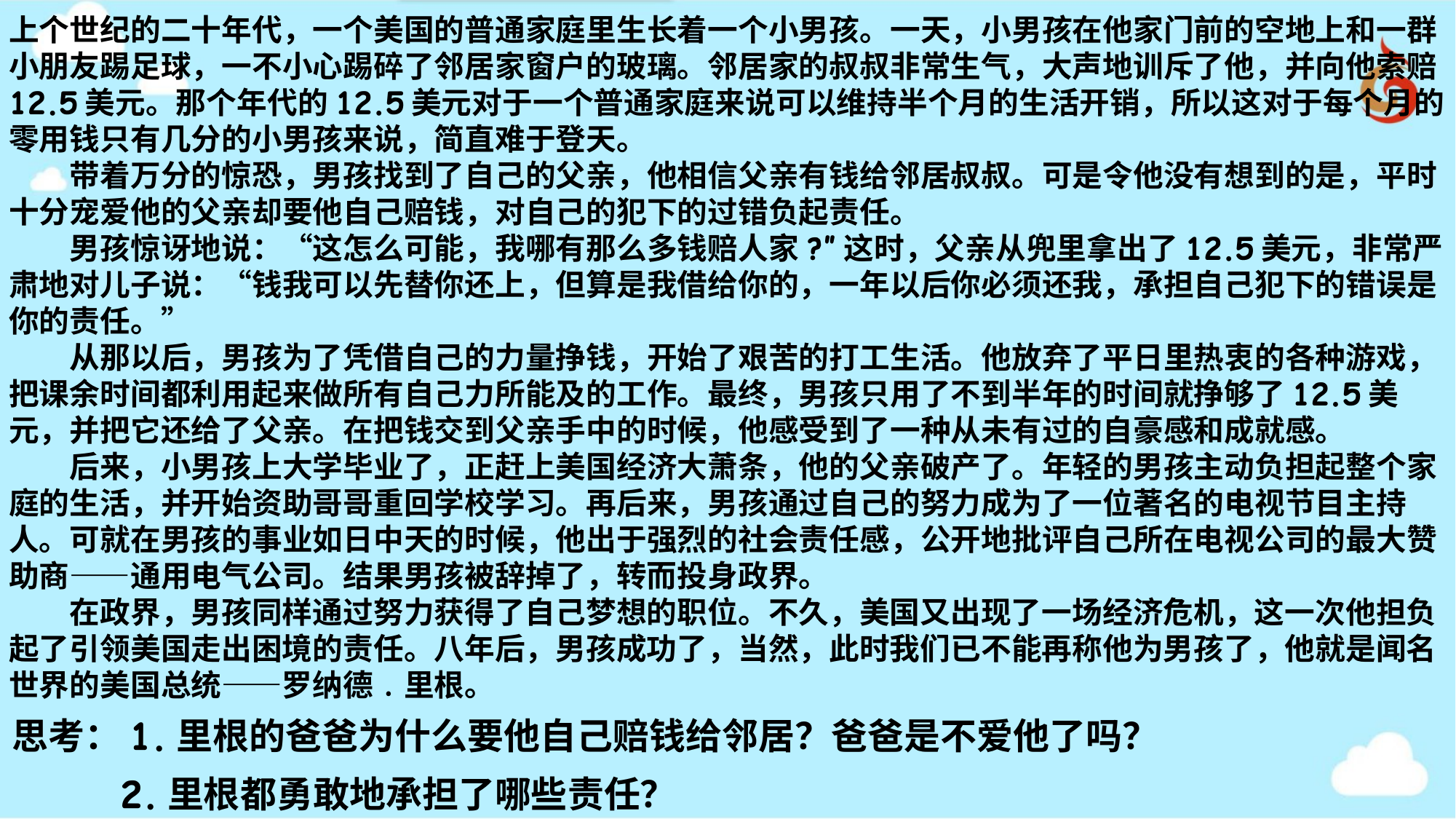

上个世纪的二十年代，一个美国的普通家庭里生长着一个小男孩。一天，小男孩在他家门前的空地上和一群小朋友踢足球，一不小心踢碎了邻居家窗户的玻璃。邻居家的叔叔非常生气，大声地训斥了他，并向他索赔12.5美元。那个年代的12.5美元对于一个普通家庭来说可以维持半个月的生活开销，所以这对于每个月的零用钱只有几分的小男孩来说，简直难于登天。
　　带着万分的惊恐，男孩找到了自己的父亲，他相信父亲有钱给邻居叔叔。可是令他没有想到的是，平时十分宠爱他的父亲却要他自己赔钱，对自己的犯下的过错负起责任。
　　男孩惊讶地说：“这怎么可能，我哪有那么多钱赔人家?”这时，父亲从兜里拿出了12.5美元，非常严肃地对儿子说：“钱我可以先替你还上，但算是我借给你的，一年以后你必须还我，承担自己犯下的错误是你的责任。”
　　从那以后，男孩为了凭借自己的力量挣钱，开始了艰苦的打工生活。他放弃了平日里热衷的各种游戏，把课余时间都利用起来做所有自己力所能及的工作。最终，男孩只用了不到半年的时间就挣够了12.5美元，并把它还给了父亲。在把钱交到父亲手中的时候，他感受到了一种从未有过的自豪感和成就感。
　　后来，小男孩上大学毕业了，正赶上美国经济大萧条，他的父亲破产了。年轻的男孩主动负担起整个家庭的生活，并开始资助哥哥重回学校学习。再后来，男孩通过自己的努力成为了一位著名的电视节目主持人。可就在男孩的事业如日中天的时候，他出于强烈的社会责任感，公开地批评自己所在电视公司的最大赞助商——通用电气公司。结果男孩被辞掉了，转而投身政界。
　　在政界，男孩同样通过努力获得了自己梦想的职位。不久，美国又出现了一场经济危机，这一次他担负起了引领美国走出困境的责任。八年后，男孩成功了，当然，此时我们已不能再称他为男孩了，他就是闻名世界的美国总统——罗纳德﹒里根。
思考：1.里根的爸爸为什么要他自己赔钱给邻居？爸爸是不爱他了吗？
        2.里根都勇敢地承担了哪些责任？